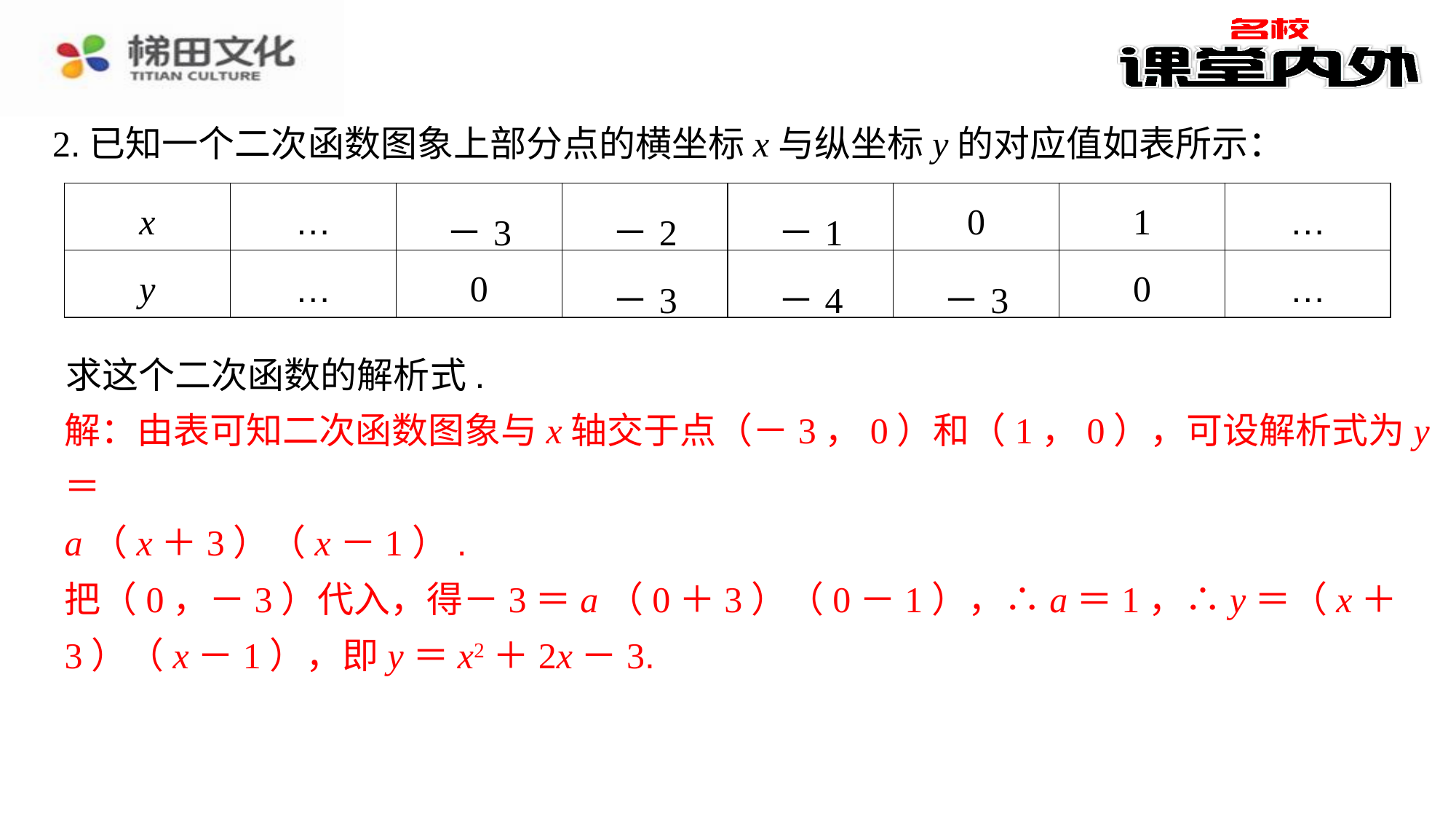

2.已知一个二次函数图象上部分点的横坐标x与纵坐标y的对应值如表所示：
| x | … | －3 | －2 | －1 | 0 | 1 | … |
| --- | --- | --- | --- | --- | --- | --- | --- |
| y | … | 0 | －3 | －4 | －3 | 0 | … |
求这个二次函数的解析式.
解：由表可知二次函数图象与x轴交于点（－3，0）和（1，0），可设解析式为y＝
a（x＋3）（x－1）.
把（0，－3）代入，得－3＝a（0＋3）（0－1），∴a＝1，∴y＝（x＋3）（x－1），即y＝x2＋2x－3.